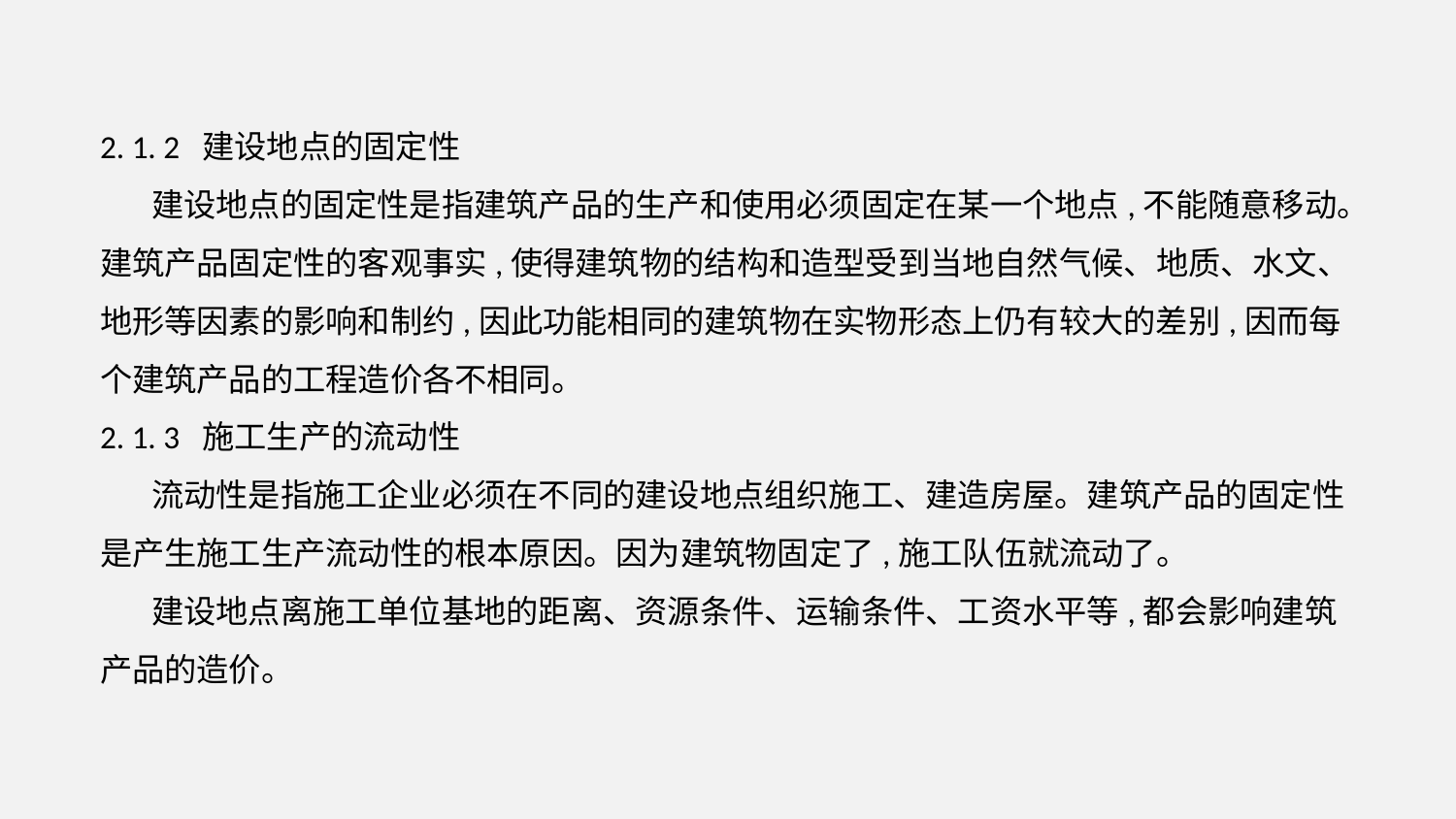

2. 1. 2  建设地点的固定性
      建设地点的固定性是指建筑产品的生产和使用必须固定在某一个地点,不能随意移动。
建筑产品固定性的客观事实,使得建筑物的结构和造型受到当地自然气候、地质、水文、地形等因素的影响和制约,因此功能相同的建筑物在实物形态上仍有较大的差别,因而每个建筑产品的工程造价各不相同。
2. 1. 3  施工生产的流动性
      流动性是指施工企业必须在不同的建设地点组织施工、建造房屋。建筑产品的固定性
是产生施工生产流动性的根本原因。因为建筑物固定了,施工队伍就流动了。
      建设地点离施工单位基地的距离、资源条件、运输条件、工资水平等,都会影响建筑产品的造价。